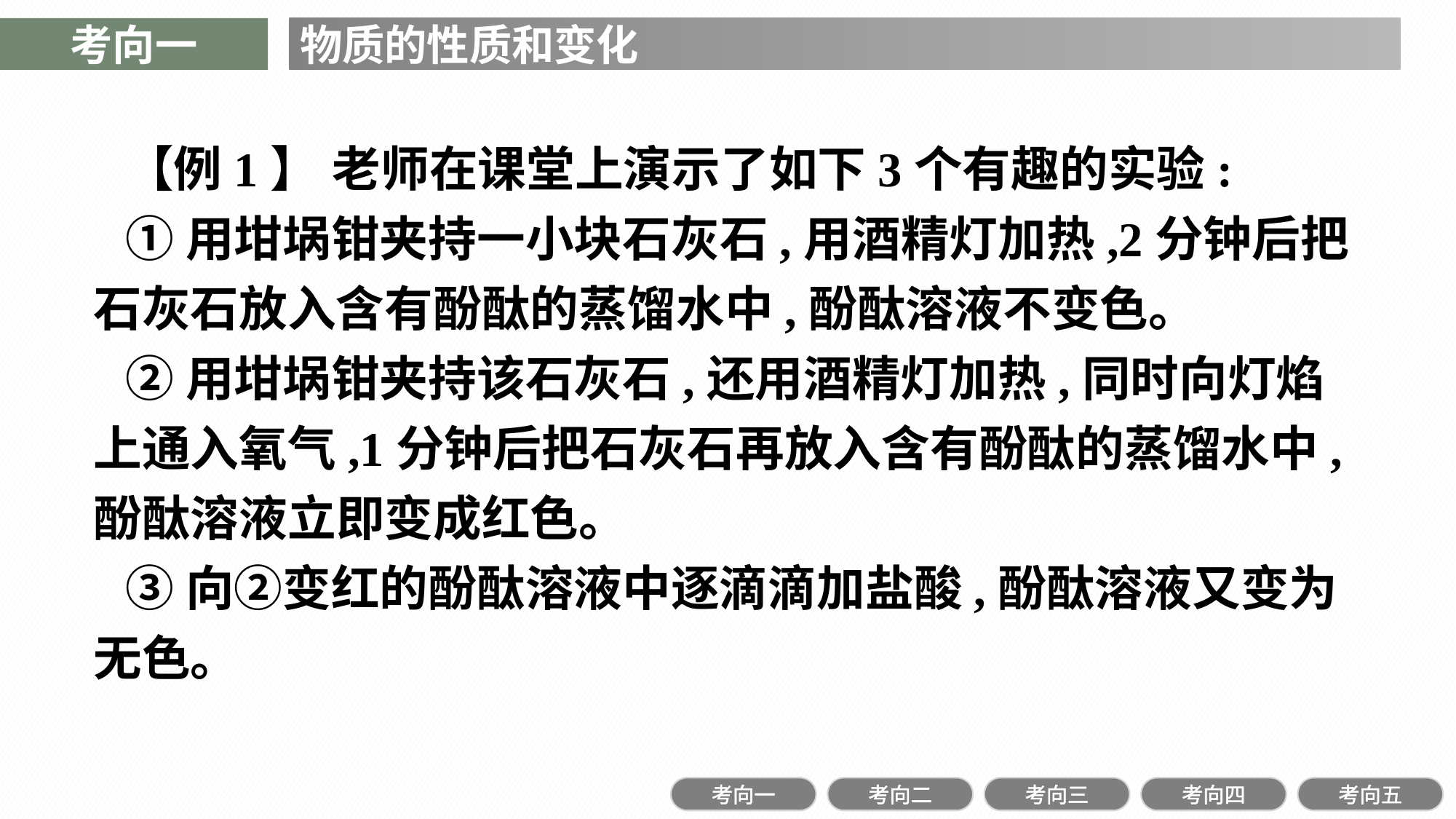

考向一
物质的性质和变化

【例1】 老师在课堂上演示了如下3个有趣的实验:
①用坩埚钳夹持一小块石灰石,用酒精灯加热,2分钟后把石灰石放入含有酚酞的蒸馏水中,酚酞溶液不变色。
②用坩埚钳夹持该石灰石,还用酒精灯加热,同时向灯焰上通入氧气,1分钟后把石灰石再放入含有酚酞的蒸馏水中,酚酞溶液立即变成红色。
③向②变红的酚酞溶液中逐滴滴加盐酸,酚酞溶液又变为无色。